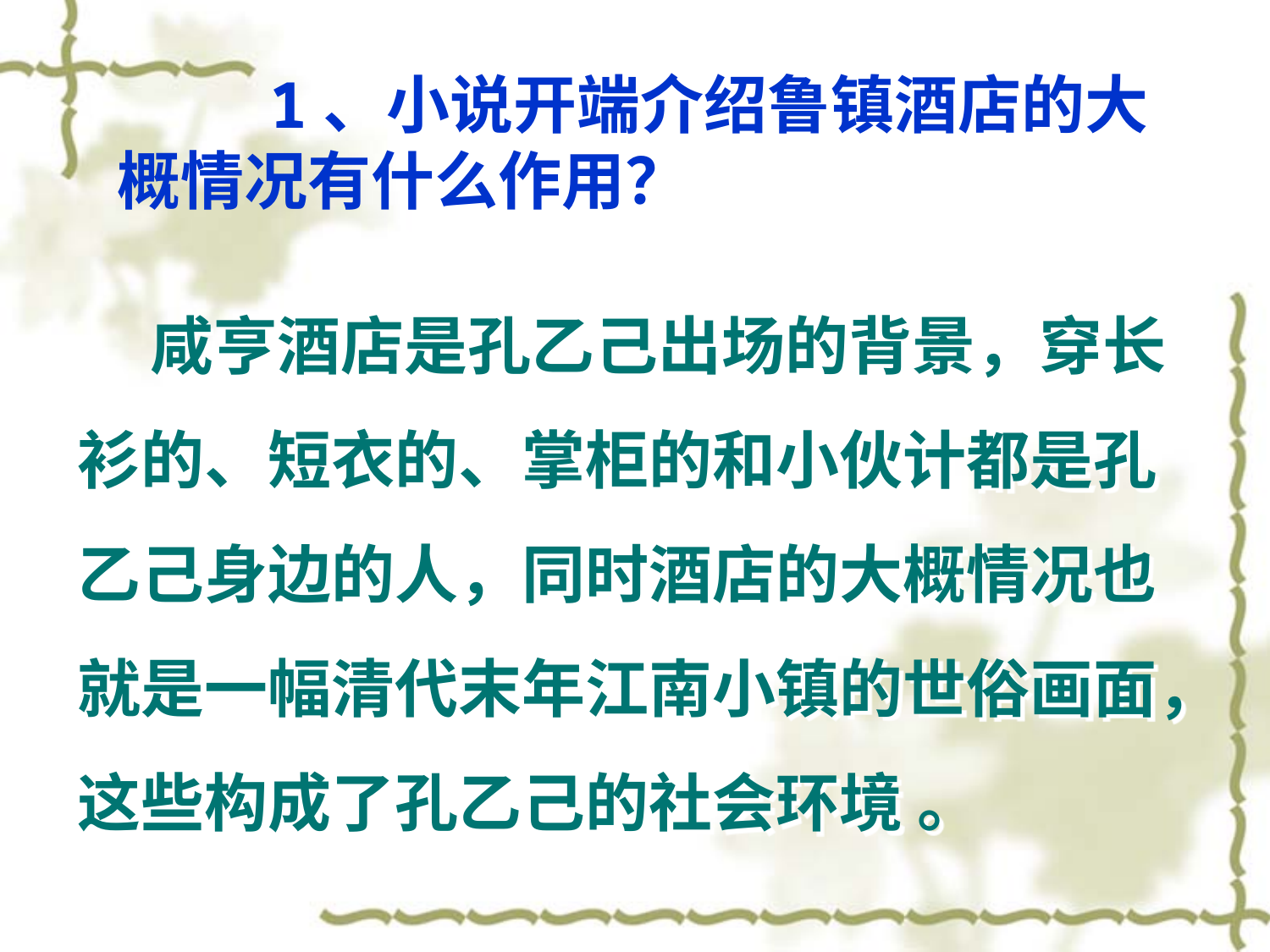

1、小说开端介绍鲁镇酒店的大概情况有什么作用？
    咸亨酒店是孔乙己出场的背景，穿长衫的、短衣的、掌柜的和小伙计都是孔乙己身边的人，同时酒店的大概情况也就是一幅清代末年江南小镇的世俗画面，这些构成了孔乙己的社会环境 。